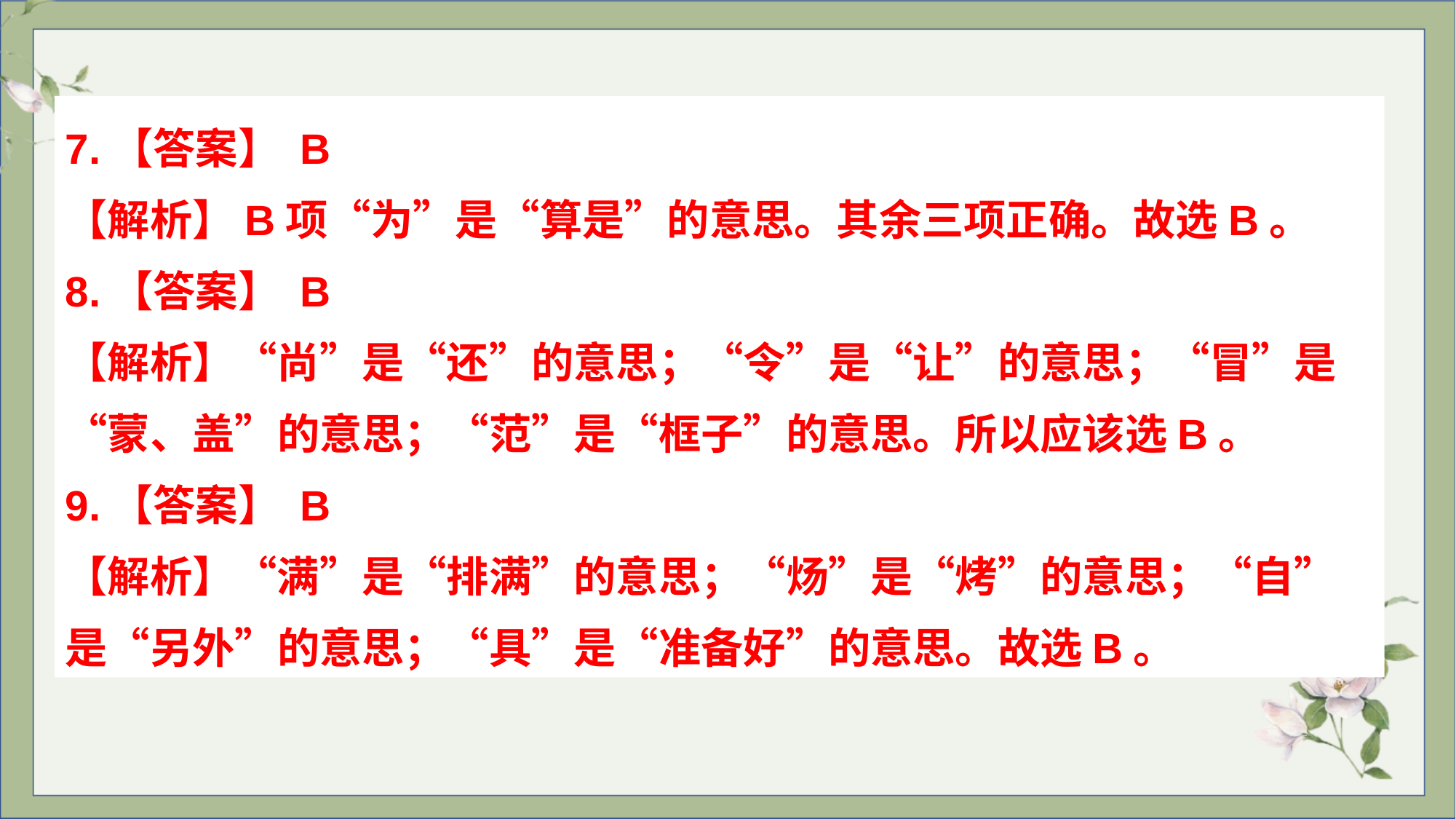

7.【答案】 B
【解析】B项“为”是“算是”的意思。其余三项正确。故选B。
8.【答案】 B
【解析】“尚”是“还”的意思；“令”是“让”的意思；“冒”是“蒙、盖”的意思；“范”是“框子”的意思。所以应该选B。
9.【答案】 B
【解析】“满”是“排满”的意思；“炀”是“烤”的意思；“自”是“另外”的意思；“具”是“准备好”的意思。故选B。